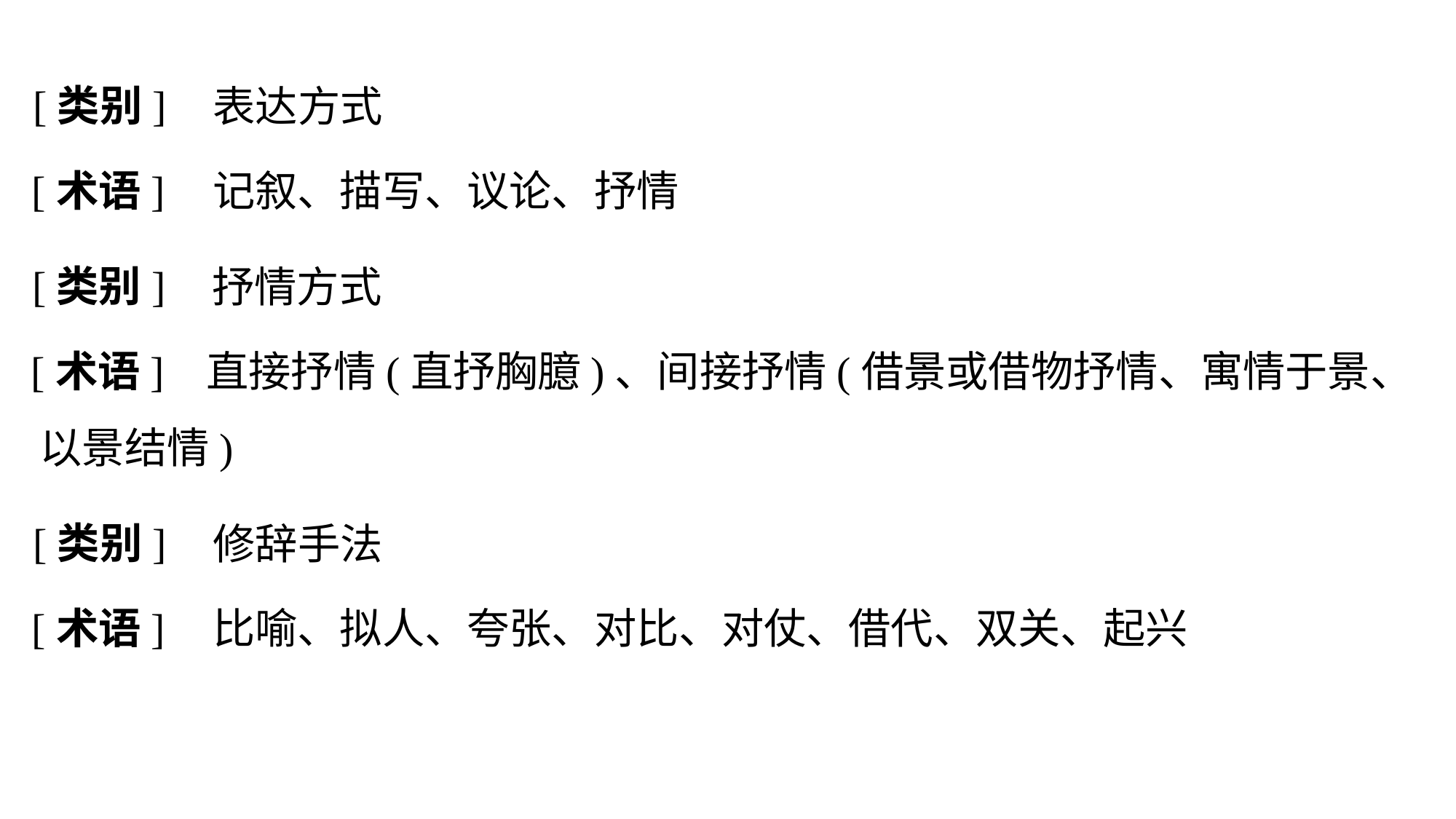

[类别]
表达方式
[术语]
记叙、描写、议论、抒情
[类别]
抒情方式
[术语]
	     直接抒情(直抒胸臆)、间接抒情(借景或借物抒情、寓情于景、以景结情)
[类别]
修辞手法
[术语]
比喻、拟人、夸张、对比、对仗、借代、双关、起兴